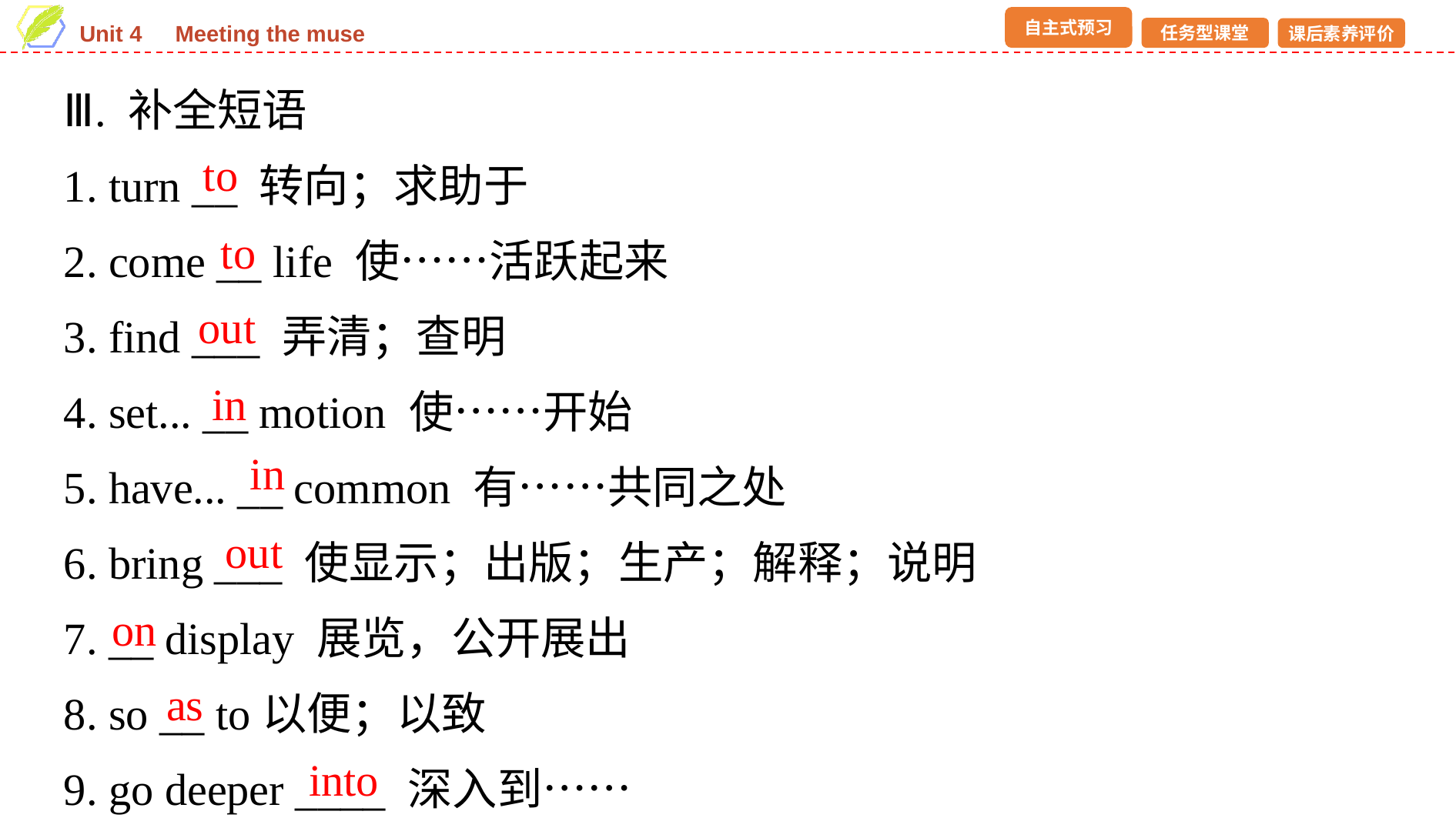

Ⅲ. 补全短语
1. turn __ 转向；求助于
2. come __ life 使……活跃起来
3. find ___ 弄清；查明
4. set... __ motion 使……开始
5. have... __ common 有……共同之处
6. bring ___ 使显示；出版；生产；解释；说明
7. __ display 展览，公开展出
8. so __ to以便；以致
9. go deeper ____ 深入到……
to
to
out
in
in
out
on
as
into